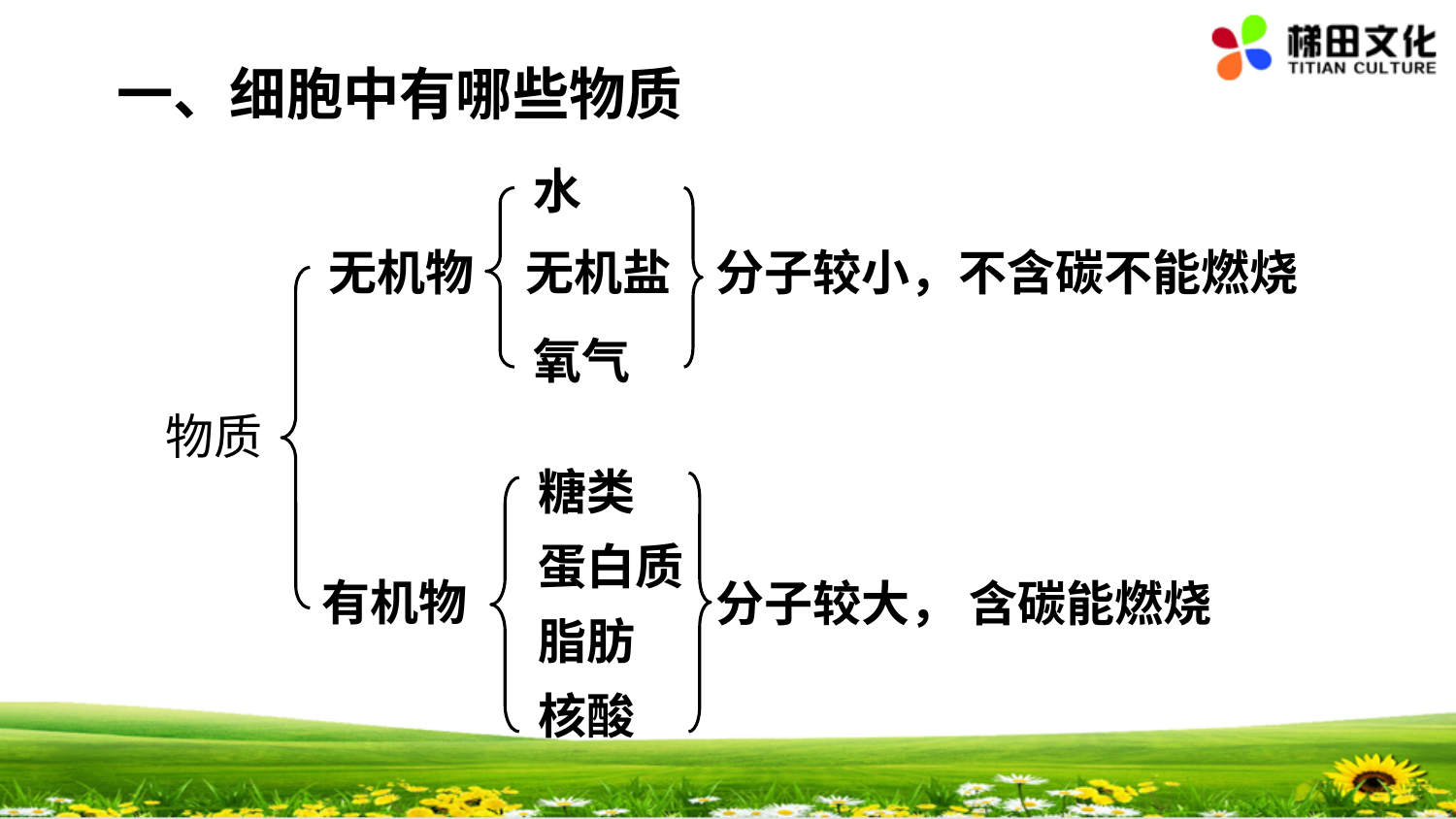

一、细胞中有哪些物质
水

无机物
分子较小，不含碳不能燃烧
无机盐

氧气
物质
糖类

蛋白质
有机物
分子较大， 含碳能燃烧
脂肪
核酸